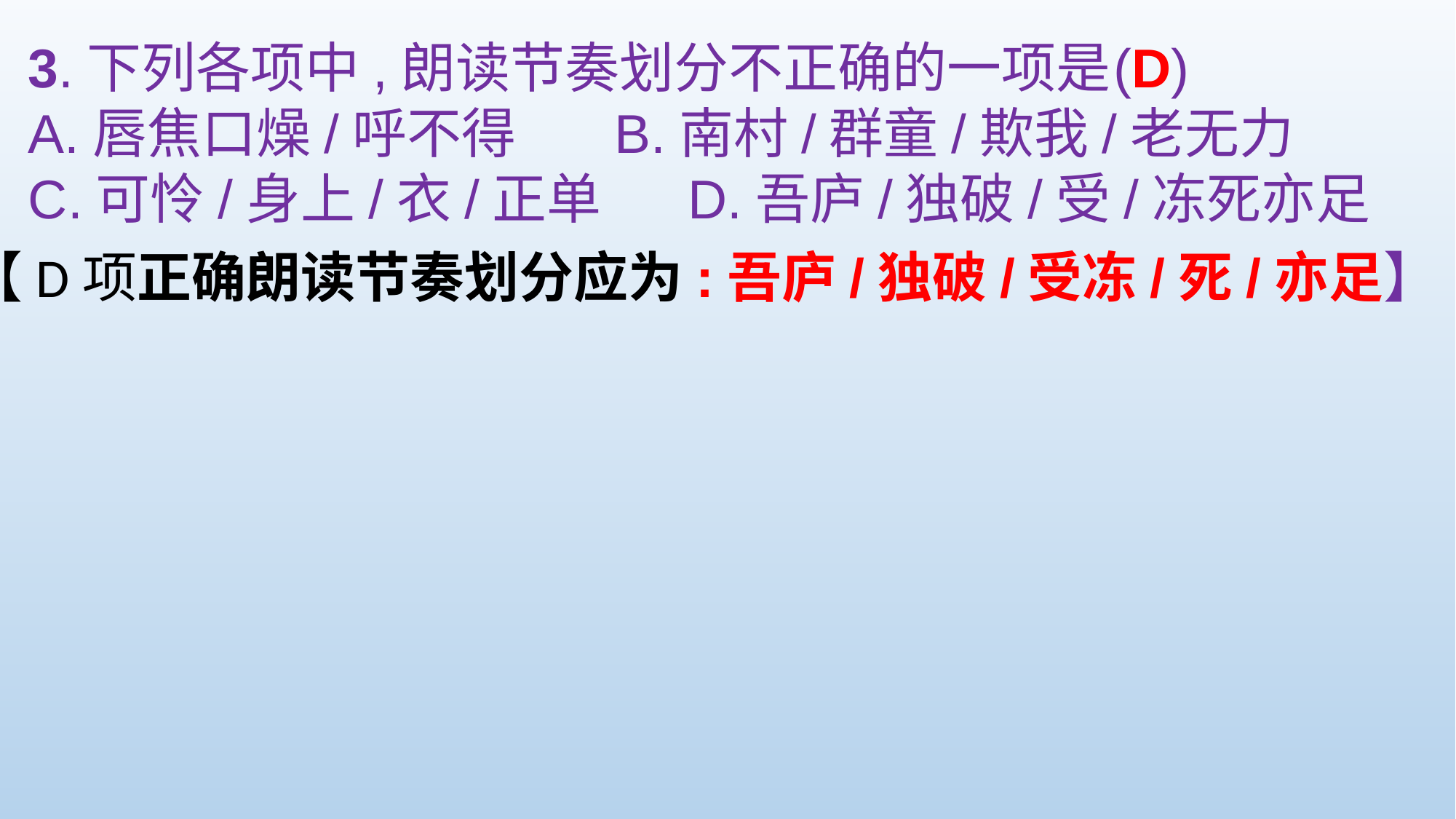

3.下列各项中,朗读节奏划分不正确的一项是
A.唇焦口燥/呼不得       B.南村/群童/欺我/老无力
C.可怜/身上/衣/正单      D.吾庐/独破/受/冻死亦足
(D)
【D项正确朗读节奏划分应为:吾庐/独破/受冻/死/亦足】